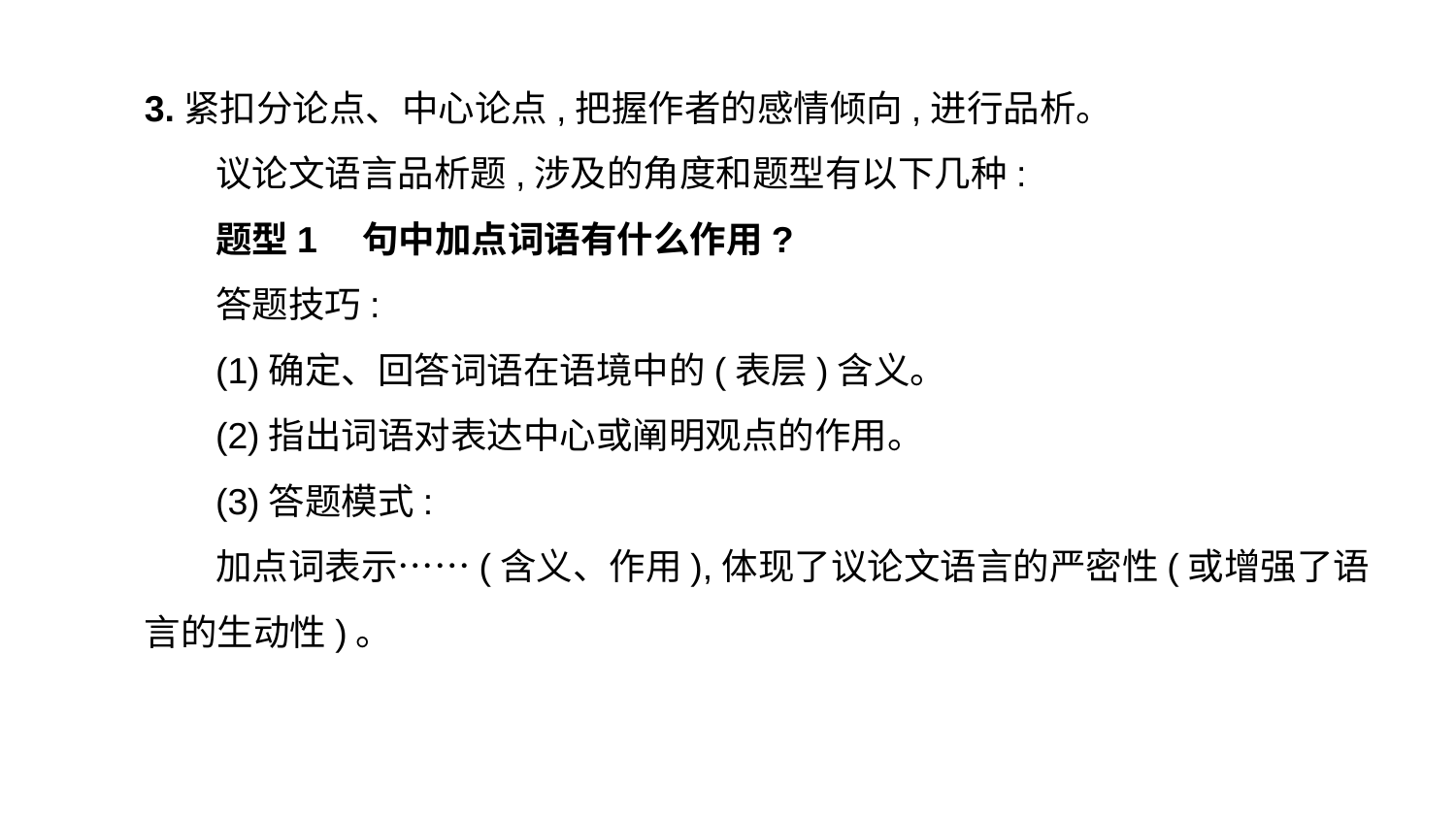

3.紧扣分论点、中心论点,把握作者的感情倾向,进行品析。
议论文语言品析题,涉及的角度和题型有以下几种:
题型1　句中加点词语有什么作用?
答题技巧:
(1)确定、回答词语在语境中的(表层)含义。
(2)指出词语对表达中心或阐明观点的作用。
(3)答题模式:
加点词表示……(含义、作用),体现了议论文语言的严密性(或增强了语言的生动性)。